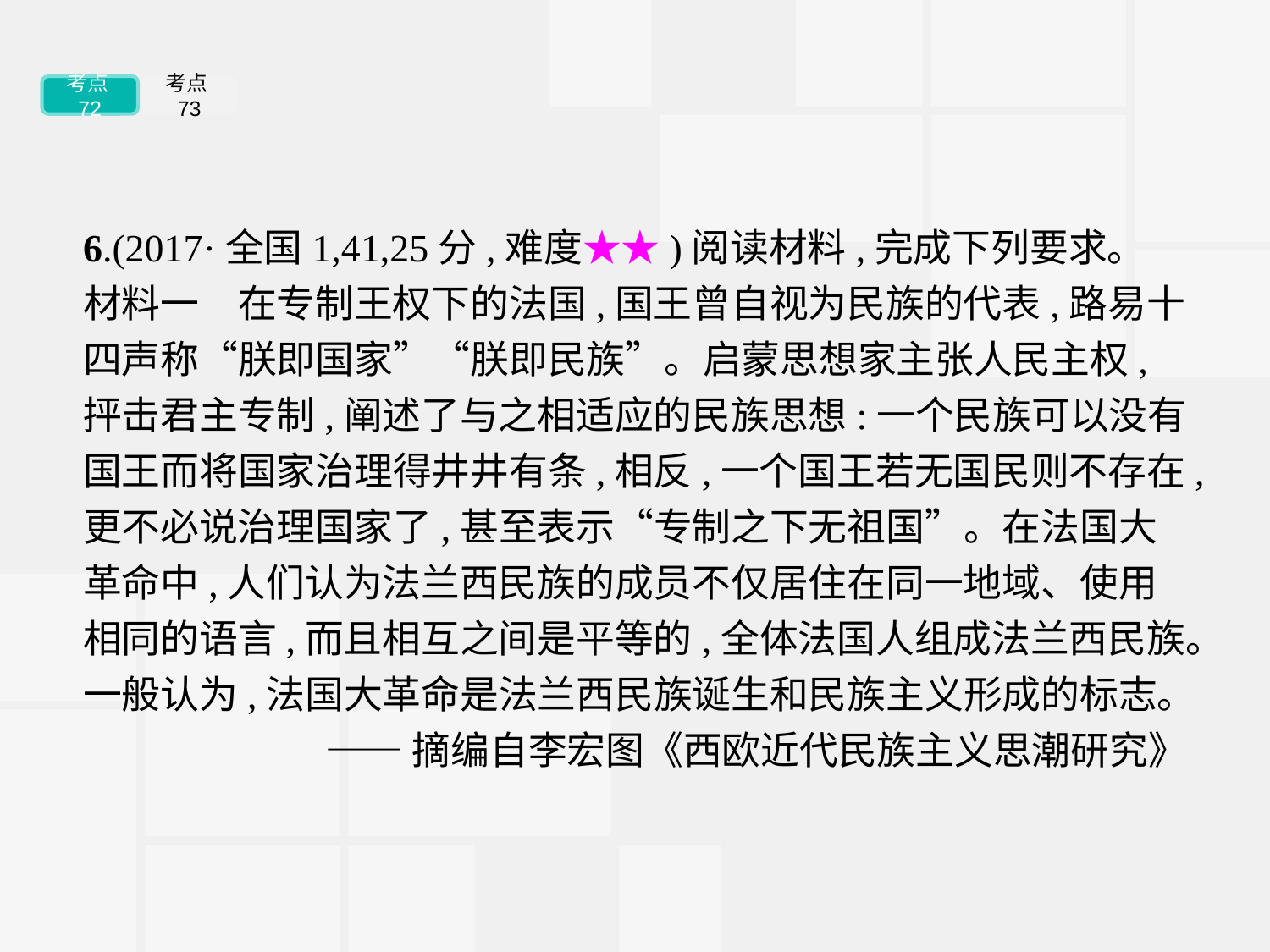

考点72
考点73
6.(2017·全国1,41,25分,难度★★)阅读材料,完成下列要求。
材料一　在专制王权下的法国,国王曾自视为民族的代表,路易十四声称“朕即国家”“朕即民族”。启蒙思想家主张人民主权,抨击君主专制,阐述了与之相适应的民族思想:一个民族可以没有国王而将国家治理得井井有条,相反,一个国王若无国民则不存在,更不必说治理国家了,甚至表示“专制之下无祖国”。在法国大革命中,人们认为法兰西民族的成员不仅居住在同一地域、使用相同的语言,而且相互之间是平等的,全体法国人组成法兰西民族。一般认为,法国大革命是法兰西民族诞生和民族主义形成的标志。
——摘编自李宏图《西欧近代民族主义思潮研究》